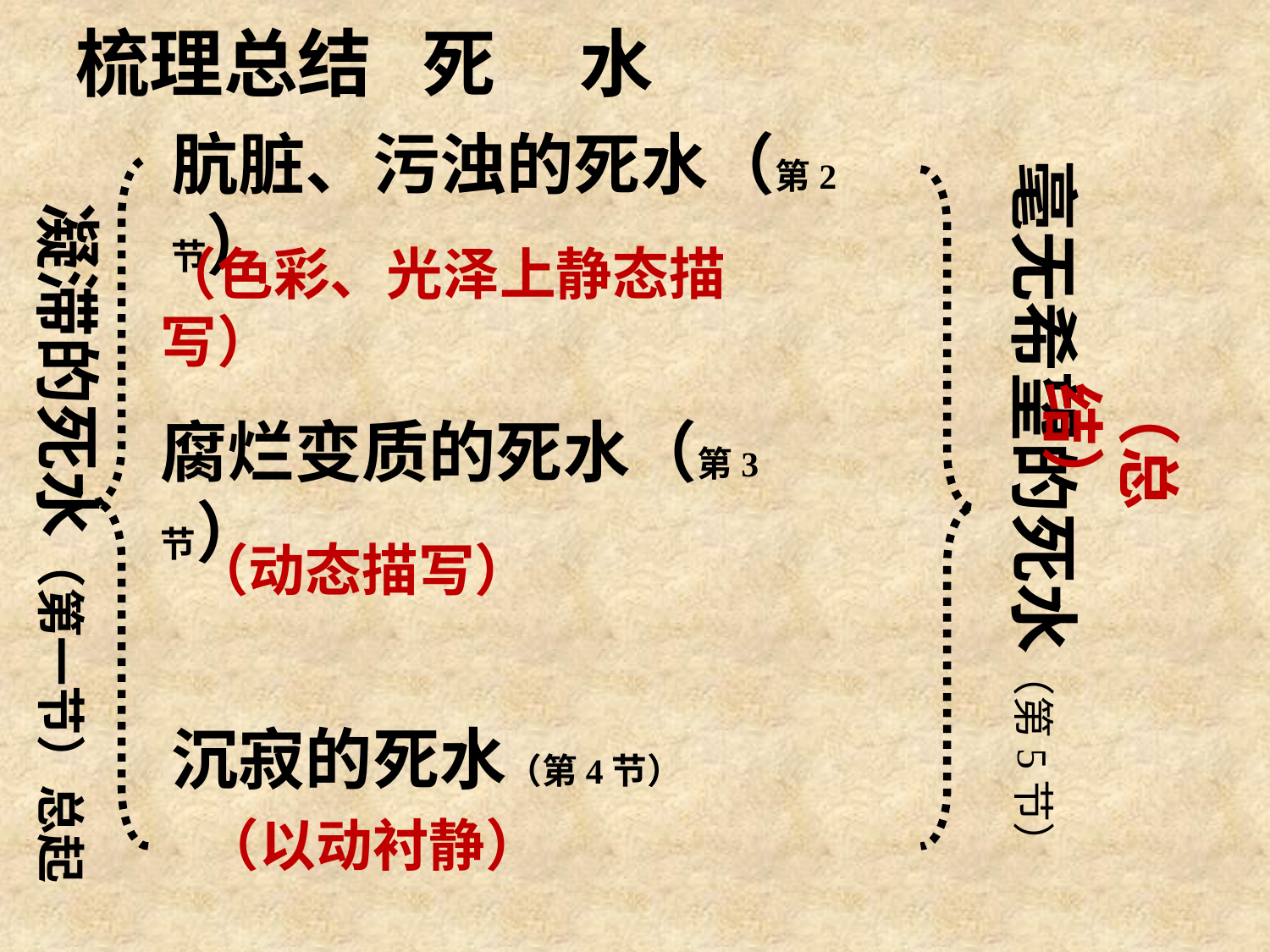

梳理总结   死     水
肮脏、污浊的死水（第2节）
毫无希望的死水（第5节）

凝滞的死水（第一节）总起
（色彩、光泽上静态描写）
（总结）
腐烂变质的死水（第3节）
（动态描写）
沉寂的死水（第4节）
（以动衬静）